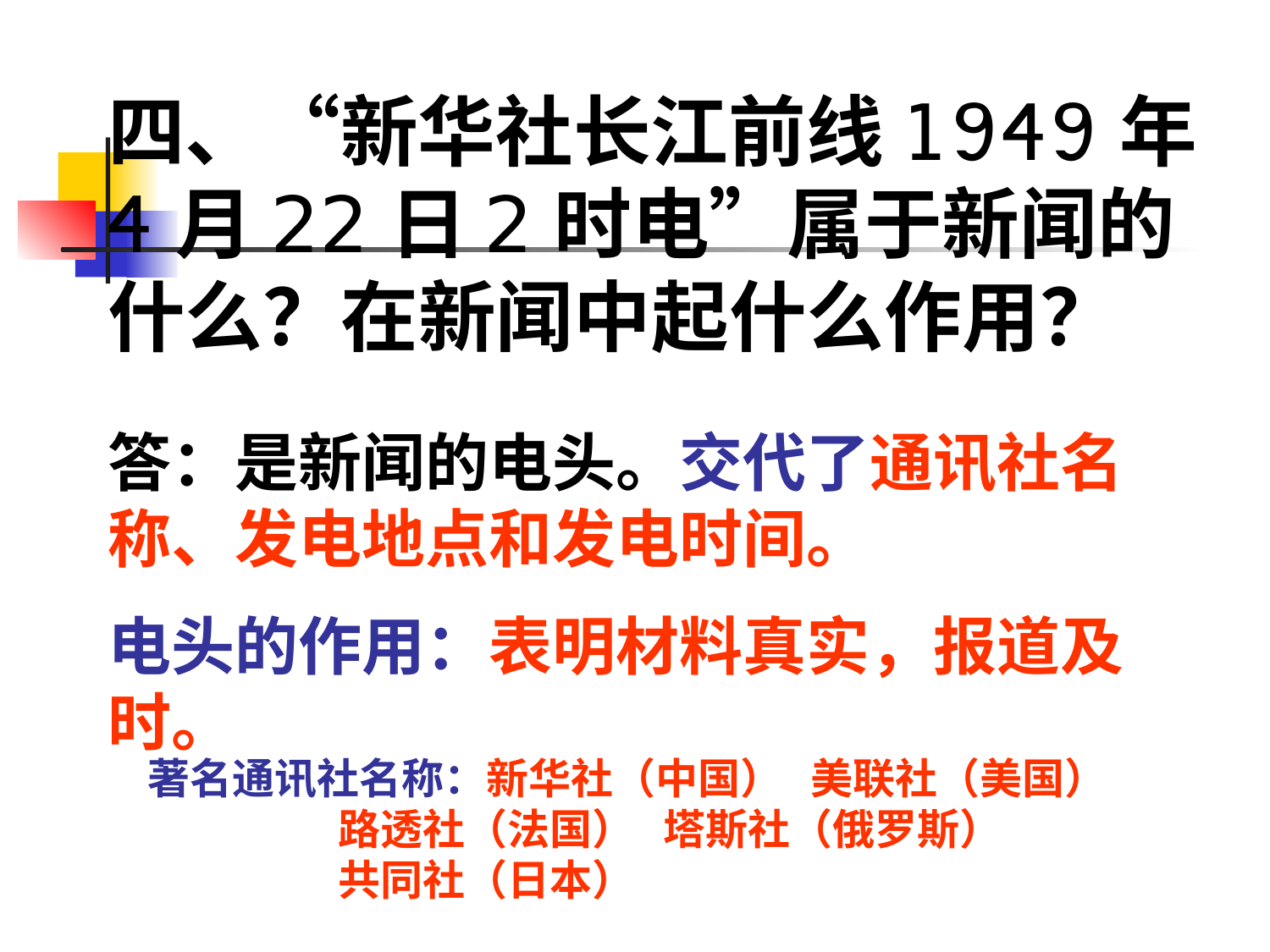

四、“新华社长江前线1949年4月22日2时电”属于新闻的什么？在新闻中起什么作用？
答：是新闻的电头。交代了通讯社名称、发电地点和发电时间。
电头的作用：表明材料真实，报道及时。
著名通讯社名称：新华社（中国）   美联社（美国）
                   路透社（法国）   塔斯社（俄罗斯）
                   共同社（日本）